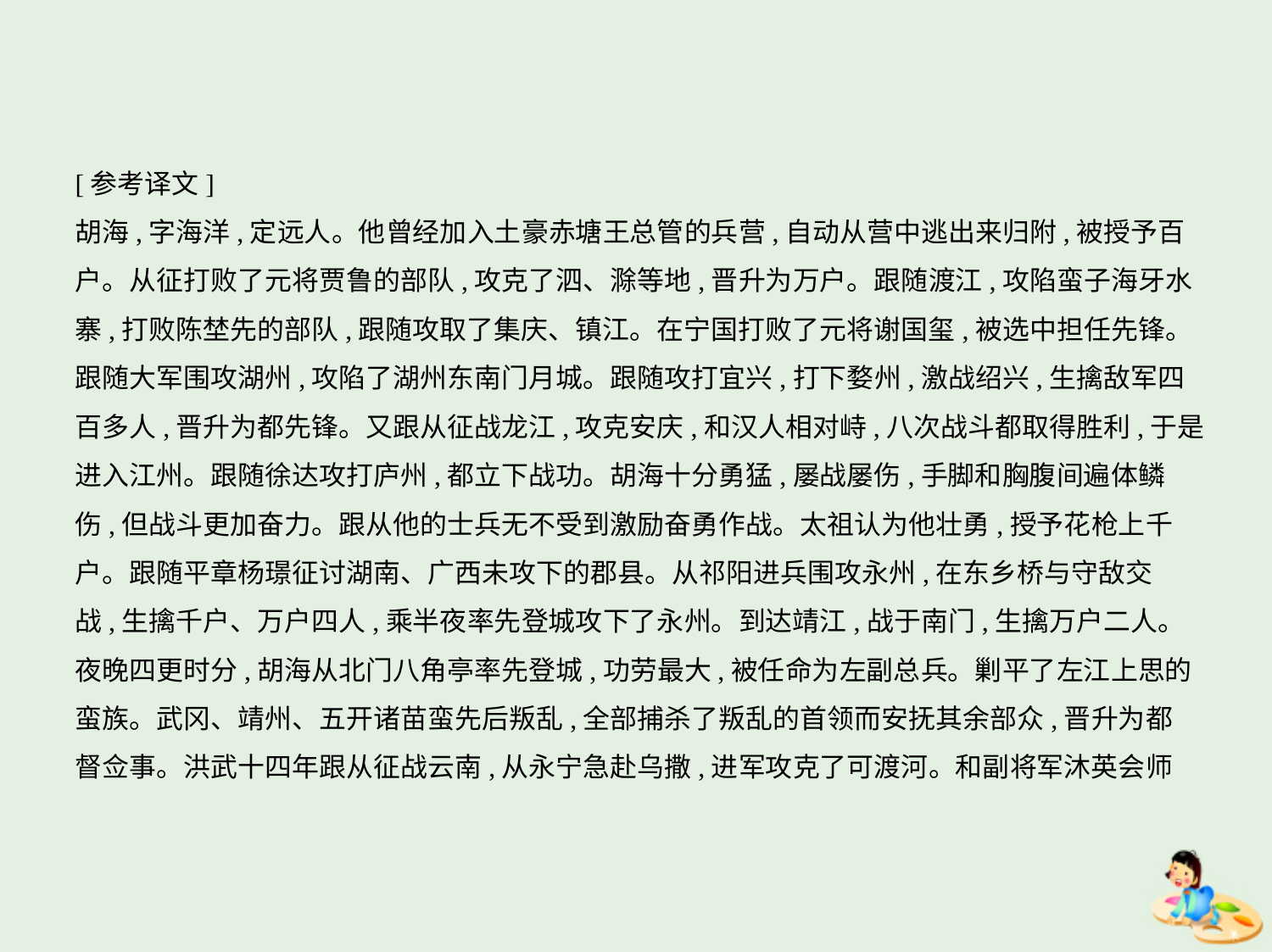

[参考译文]
胡海,字海洋,定远人。他曾经加入土豪赤塘王总管的兵营,自动从营中逃出来归附,被授予百
户。从征打败了元将贾鲁的部队,攻克了泗、滁等地,晋升为万户。跟随渡江,攻陷蛮子海牙水
寨,打败陈埜先的部队,跟随攻取了集庆、镇江。在宁国打败了元将谢国玺,被选中担任先锋。
跟随大军围攻湖州,攻陷了湖州东南门月城。跟随攻打宜兴,打下婺州,激战绍兴,生擒敌军四
百多人,晋升为都先锋。又跟从征战龙江,攻克安庆,和汉人相对峙,八次战斗都取得胜利,于是
进入江州。跟随徐达攻打庐州,都立下战功。胡海十分勇猛,屡战屡伤,手脚和胸腹间遍体鳞
伤,但战斗更加奋力。跟从他的士兵无不受到激励奋勇作战。太祖认为他壮勇,授予花枪上千
户。跟随平章杨璟征讨湖南、广西未攻下的郡县。从祁阳进兵围攻永州,在东乡桥与守敌交
战,生擒千户、万户四人,乘半夜率先登城攻下了永州。到达靖江,战于南门,生擒万户二人。
夜晚四更时分,胡海从北门八角亭率先登城,功劳最大,被任命为左副总兵。剿平了左江上思的
蛮族。武冈、靖州、五开诸苗蛮先后叛乱,全部捕杀了叛乱的首领而安抚其余部众,晋升为都
督佥事。洪武十四年跟从征战云南,从永宁急赴乌撒,进军攻克了可渡河。和副将军沐英会师